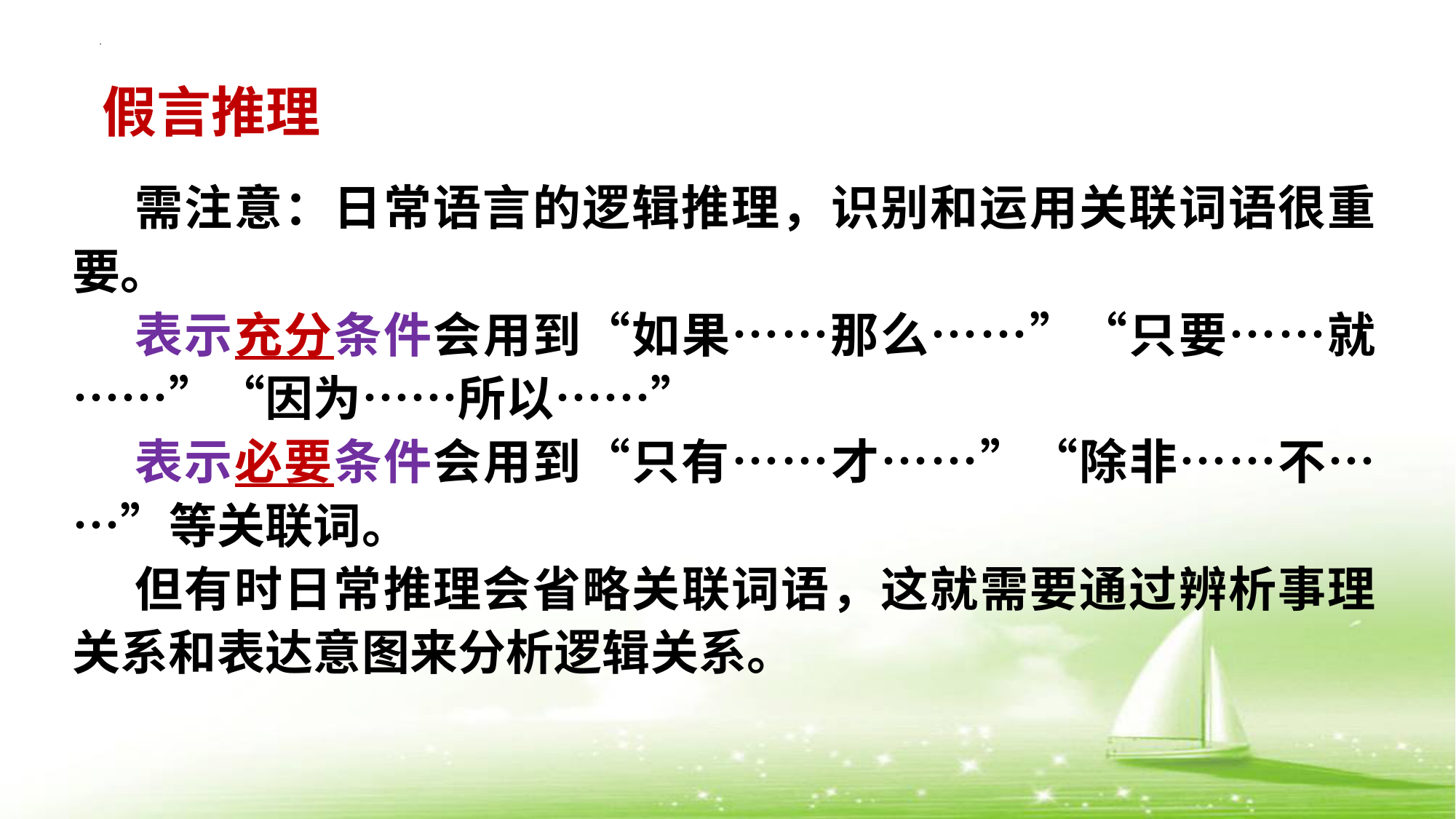

假言推理
    需注意：日常语言的逻辑推理，识别和运用关联词语很重要。
    表示充分条件会用到“如果……那么……”“只要……就……”“因为……所以……”
    表示必要条件会用到“只有……才……”“除非……不……”等关联词。
    但有时日常推理会省略关联词语，这就需要通过辨析事理关系和表达意图来分析逻辑关系。